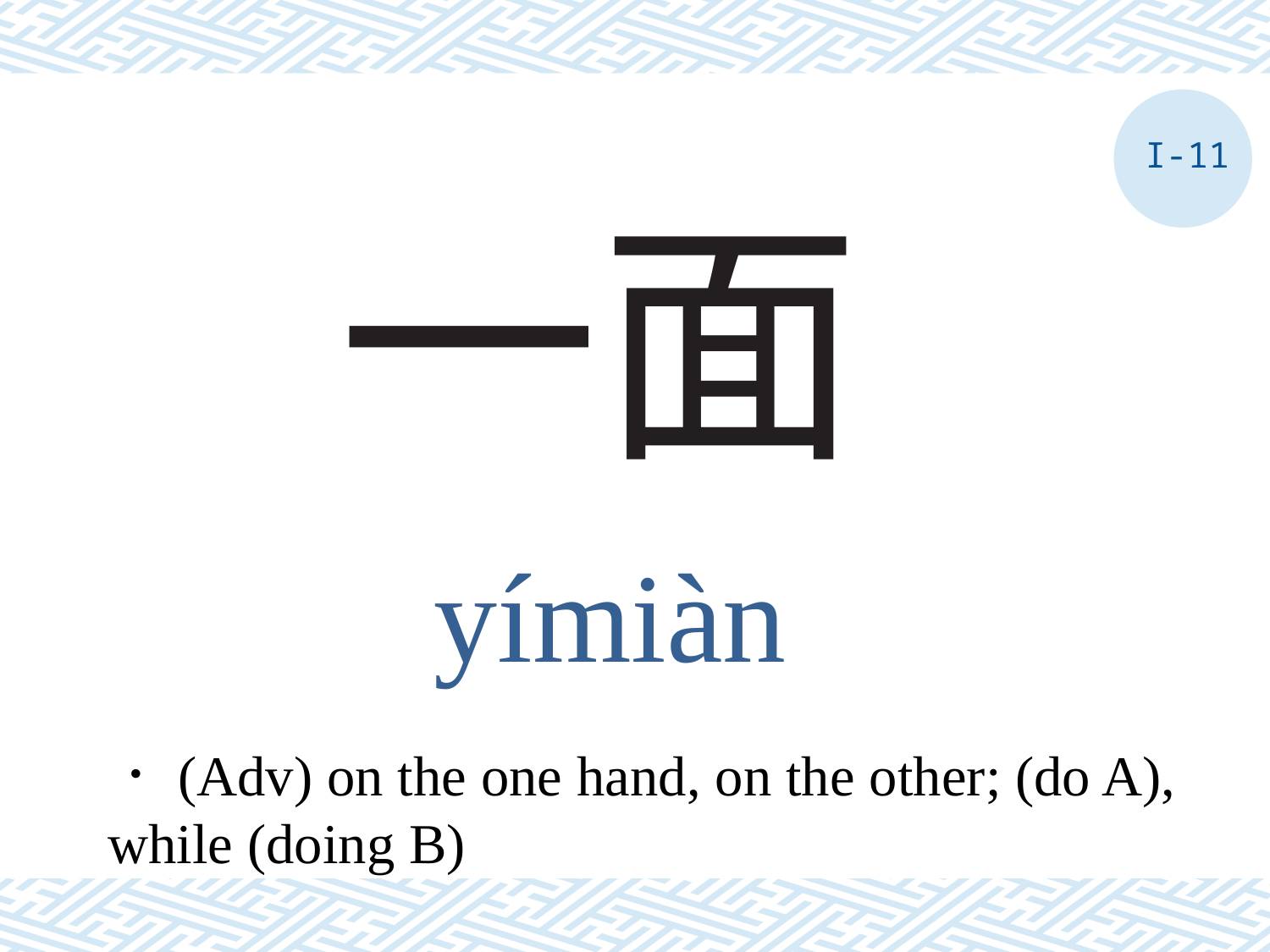

I-11

# 一面
yímiàn
．(Adv) on the one hand, on the other; (do A), while (doing B)